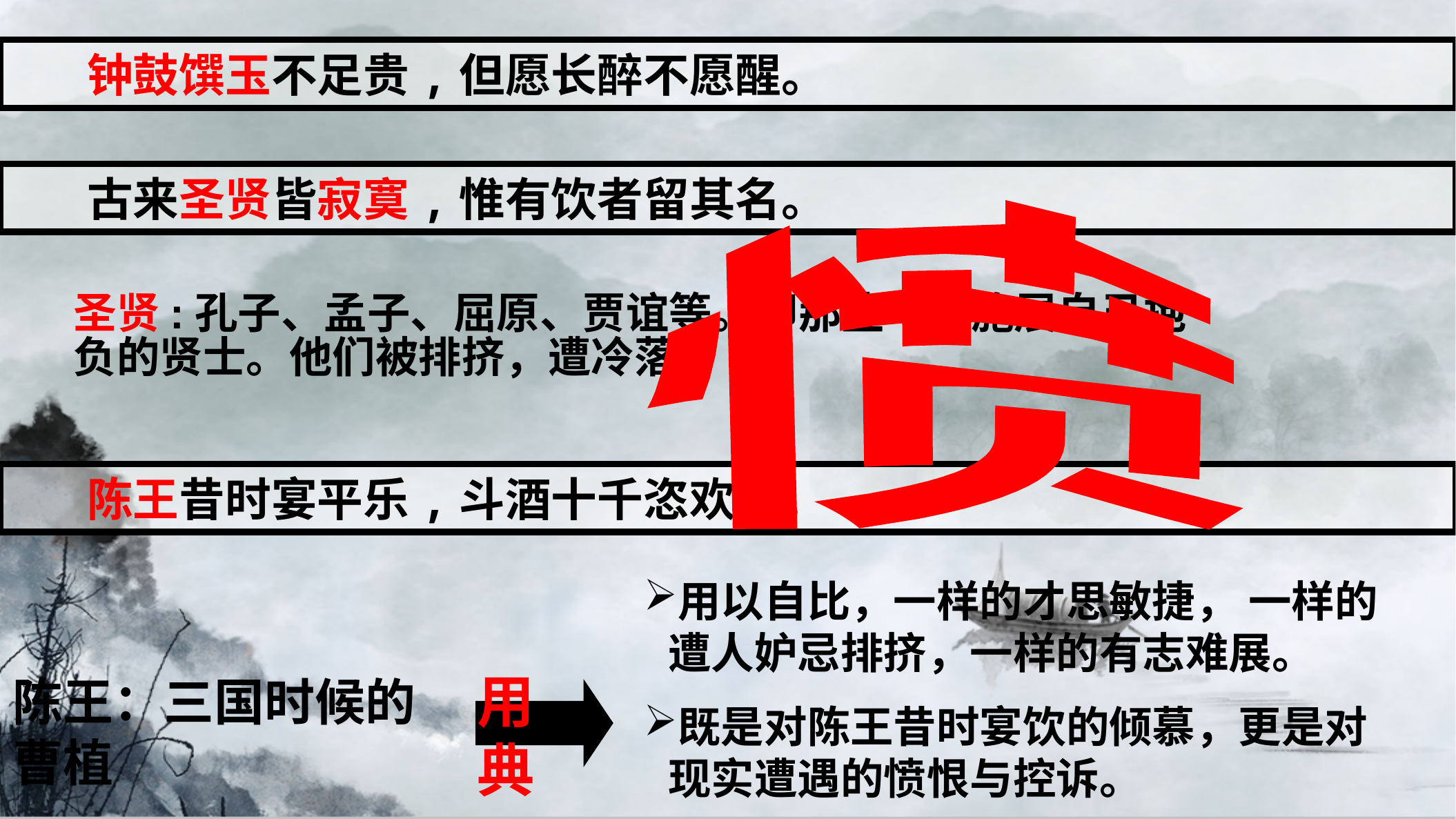

钟鼓馔玉不足贵,但愿长醉不愿醒。
      古来圣贤皆寂寞,惟有饮者留其名。
愤
圣贤:孔子、孟子、屈原、贾谊等。即那些不能施展自己抱负的贤士。他们被排挤，遭冷落。
      陈王昔时宴平乐,斗酒十千恣欢谑。
用以自比，一样的才思敏捷， 一样的遭人妒忌排挤，一样的有志难展。
既是对陈王昔时宴饮的倾慕，更是对现实遭遇的愤恨与控诉。
用典
陈王：三国时候的曹植